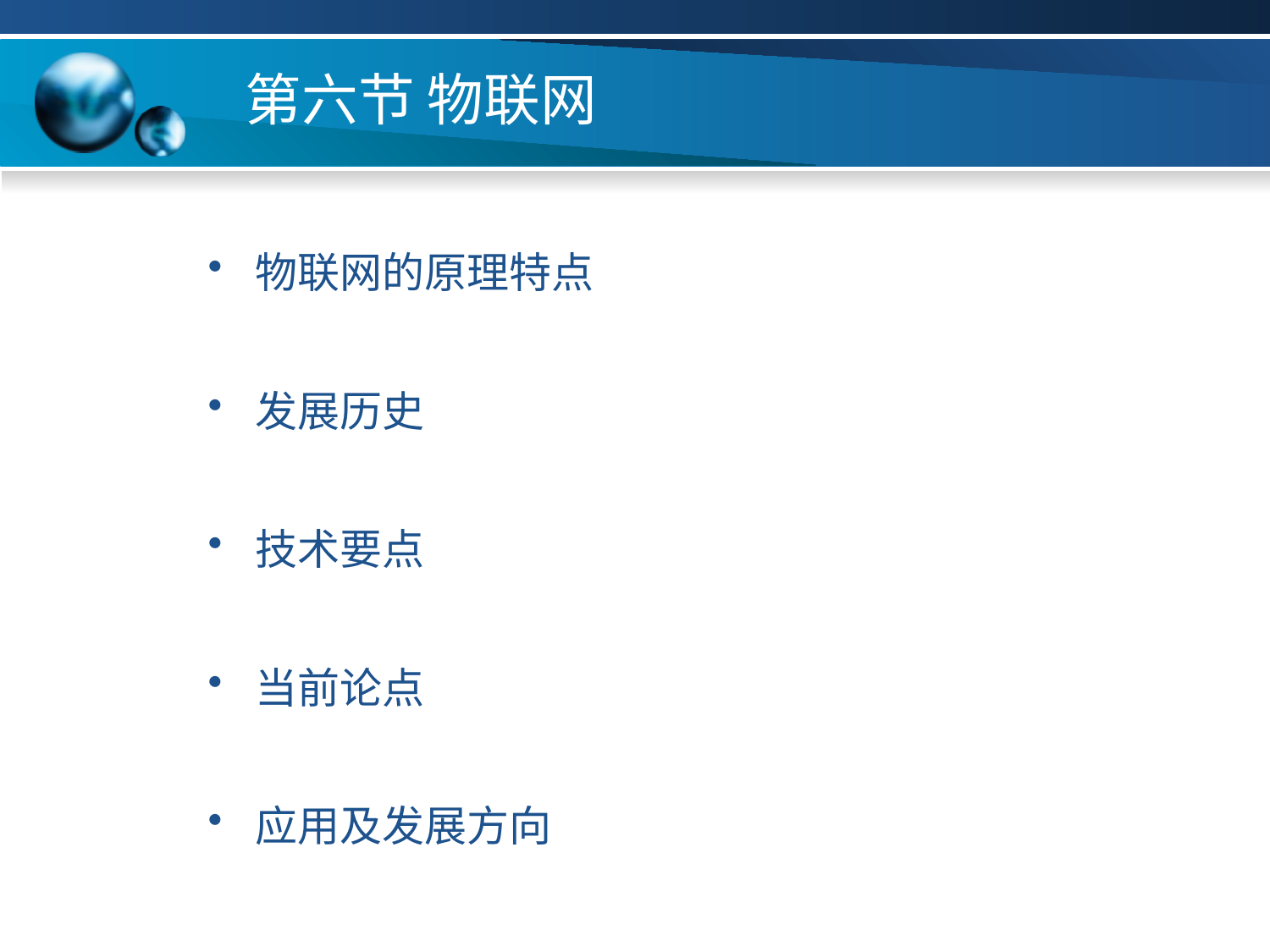

# 第六节 物联网
物联网的原理特点
发展历史
技术要点
当前论点
应用及发展方向